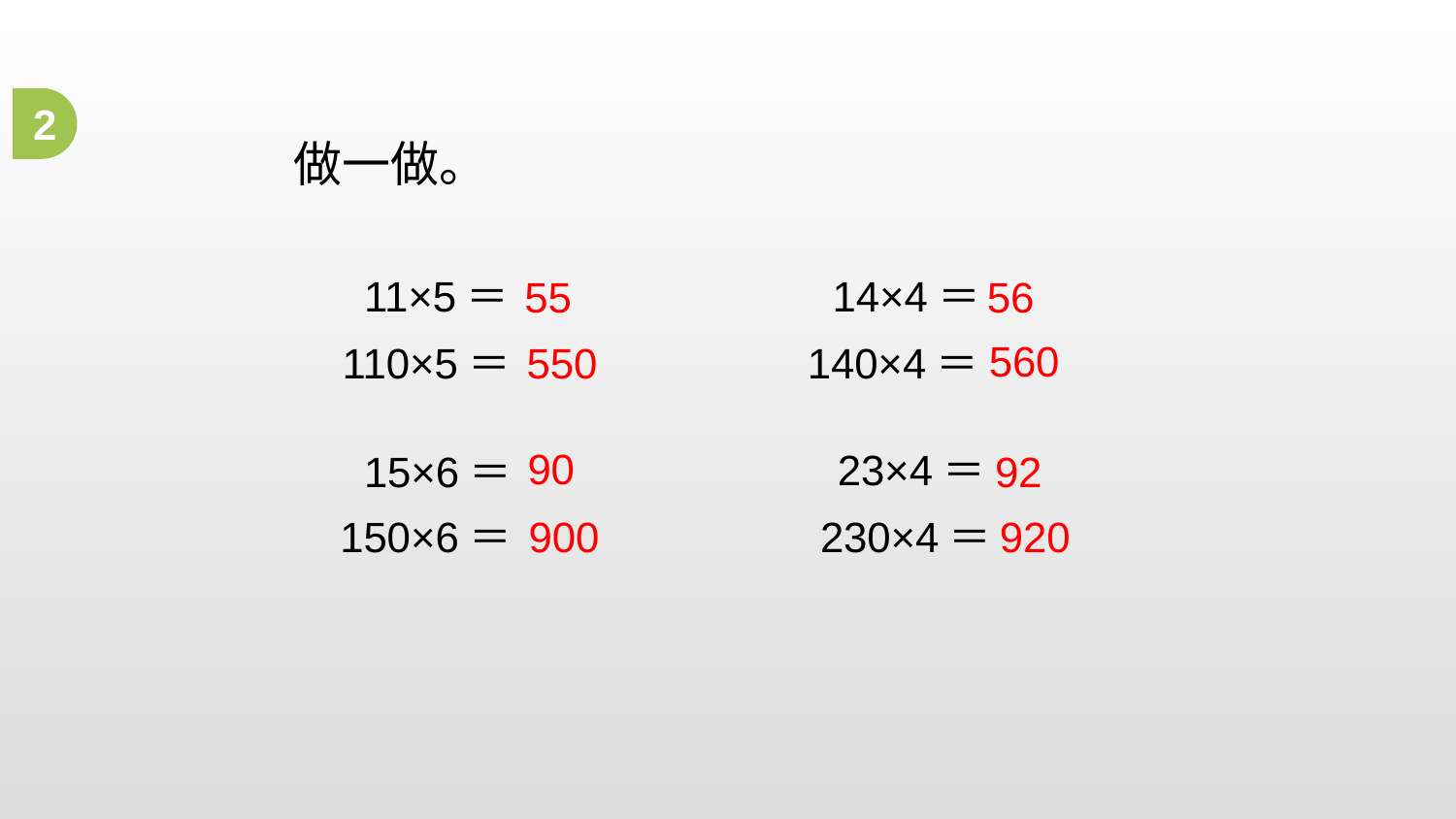

2
做一做。
  11×5＝
  14×4＝
56
55
560
140×4＝
550
110×5＝
90
  23×4＝
92
  15×6＝
900
230×4＝
920
150×6＝